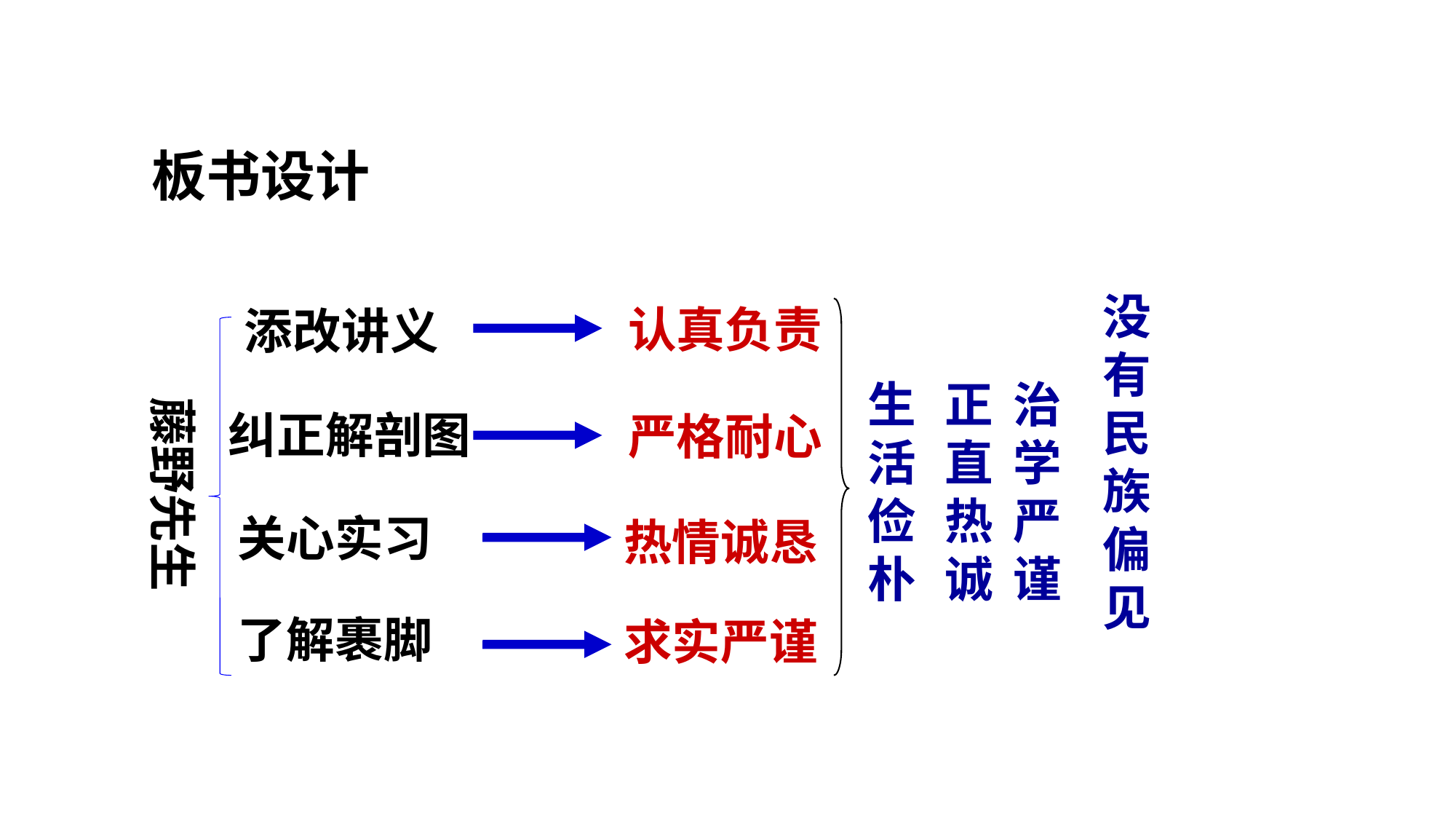

板书设计
没有民族偏见
认真负责
添改讲义

生活俭朴
正直热诚
治学严谨
藤野先生
纠正解剖图
严格耐心

关心实习
热情诚恳

了解裹脚
求实严谨